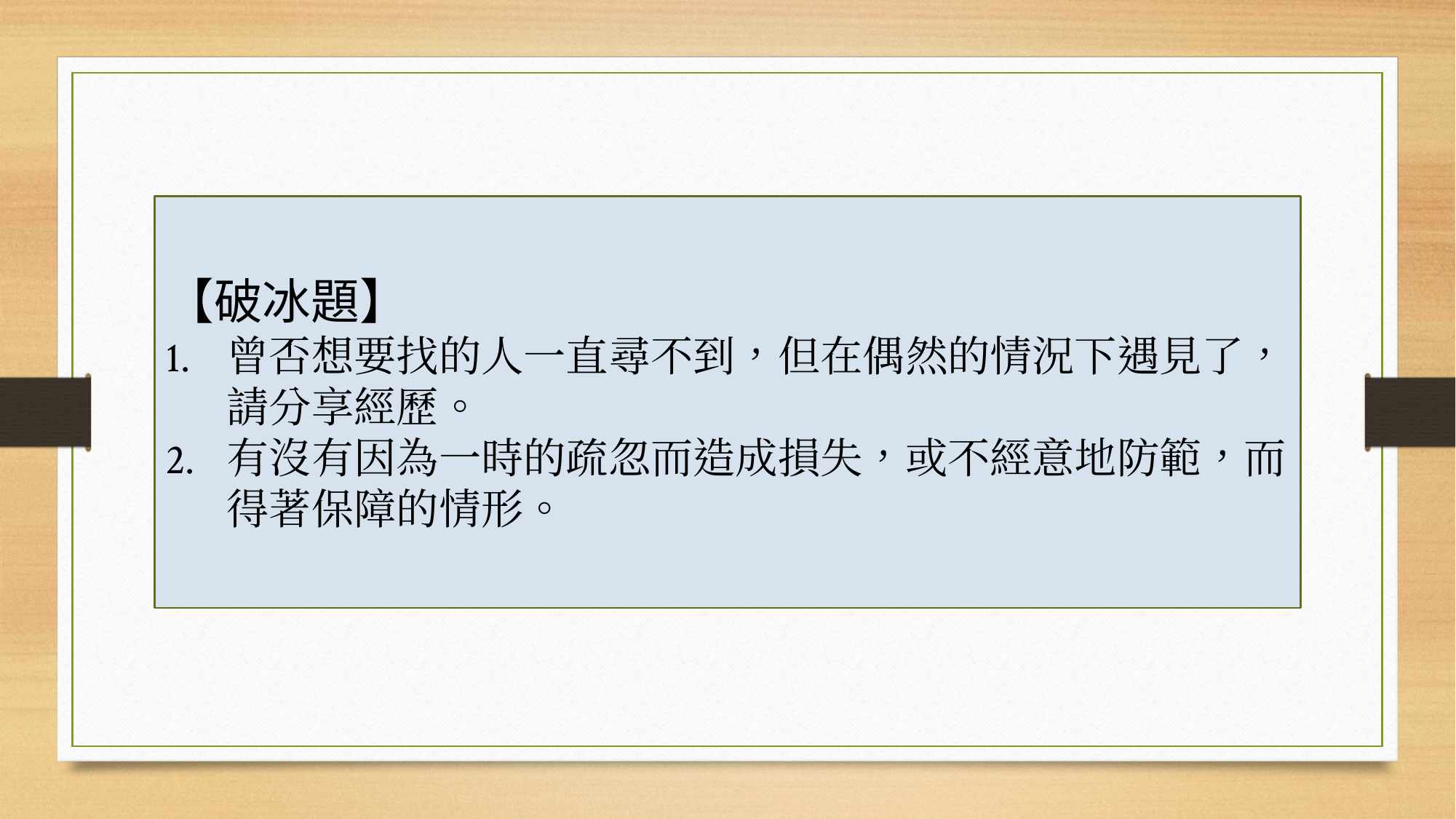

【破冰題】
曾否想要找的人一直尋不到，但在偶然的情況下遇見了，請分享經歷。
有沒有因為一時的疏忽而造成損失，或不經意地防範，而得著保障的情形。